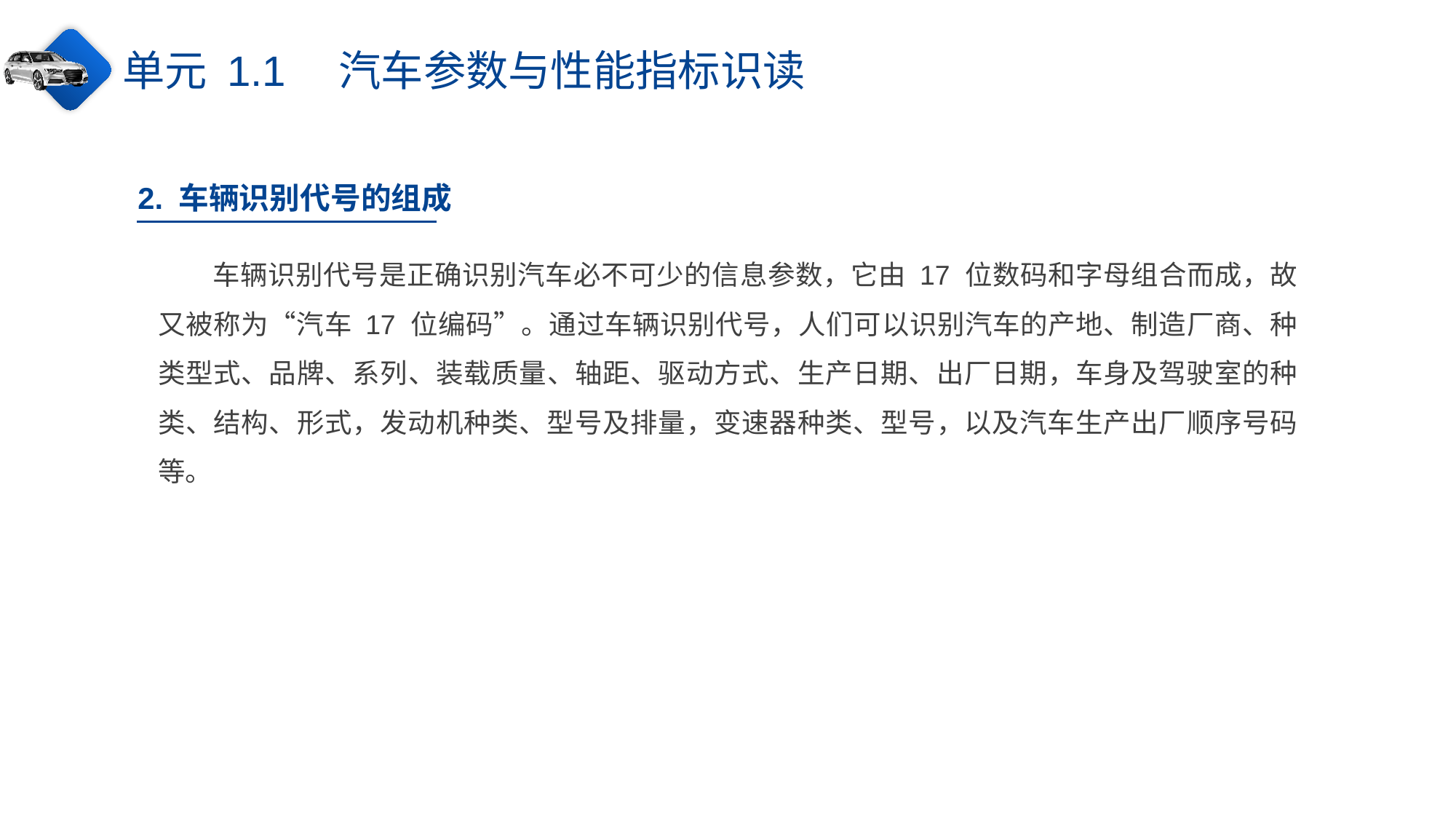

单元 1.1　汽车参数与性能指标识读
2. 车辆识别代号的组成
车辆识别代号是正确识别汽车必不可少的信息参数，它由 17 位数码和字母组合而成，故又被称为“汽车 17 位编码”。通过车辆识别代号，人们可以识别汽车的产地、制造厂商、种类型式、品牌、系列、装载质量、轴距、驱动方式、生产日期、出厂日期，车身及驾驶室的种类、结构、形式，发动机种类、型号及排量，变速器种类、型号，以及汽车生产出厂顺序号码等。